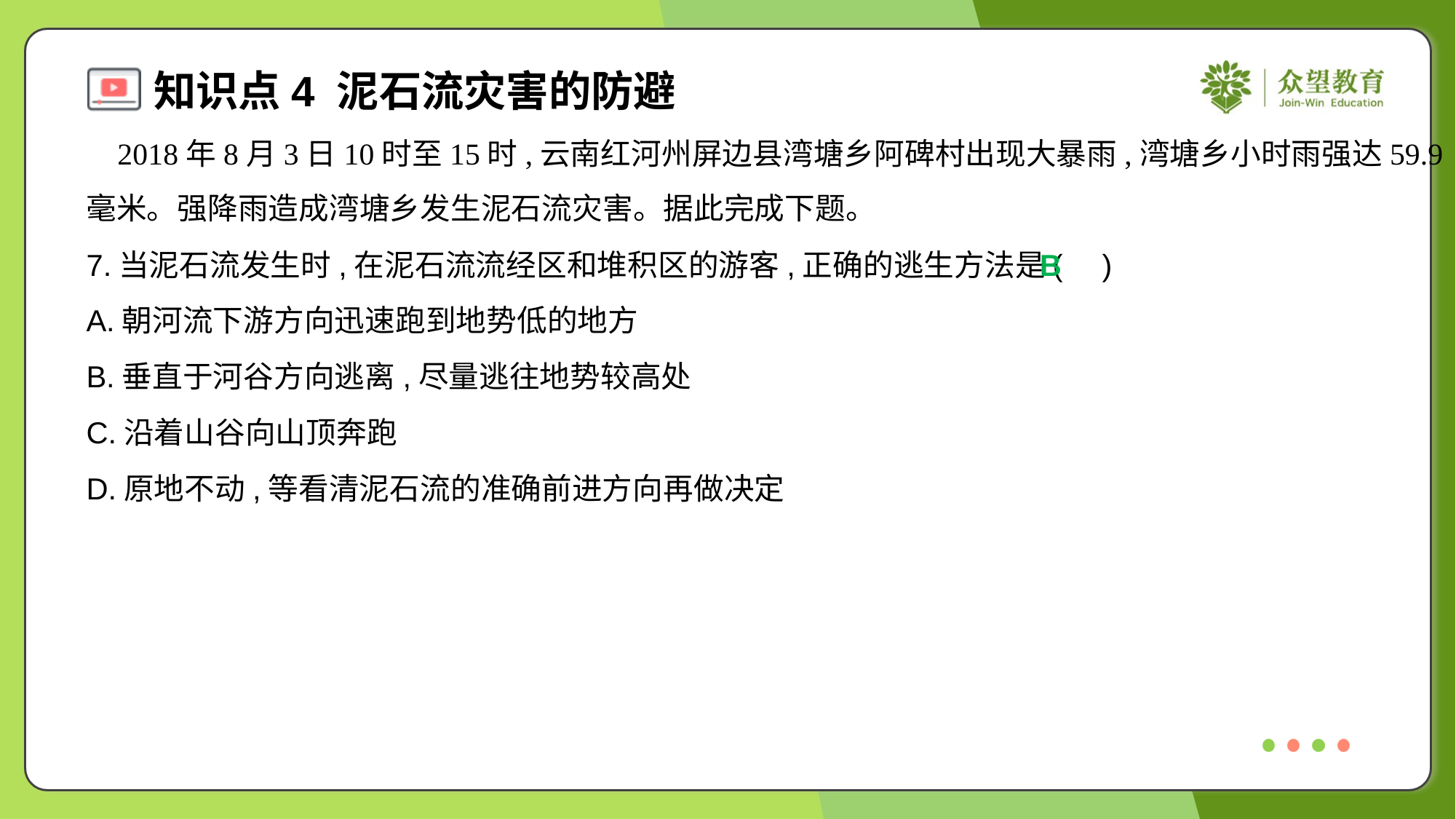

2018年8月3日10时至15时,云南红河州屏边县湾塘乡阿碑村出现大暴雨,湾塘乡小时雨强达59.9
毫米。强降雨造成湾塘乡发生泥石流灾害。据此完成下题。
7.当泥石流发生时,在泥石流流经区和堆积区的游客,正确的逃生方法是(     )
B
A.朝河流下游方向迅速跑到地势低的地方
B.垂直于河谷方向逃离,尽量逃往地势较高处
C.沿着山谷向山顶奔跑
D.原地不动,等看清泥石流的准确前进方向再做决定